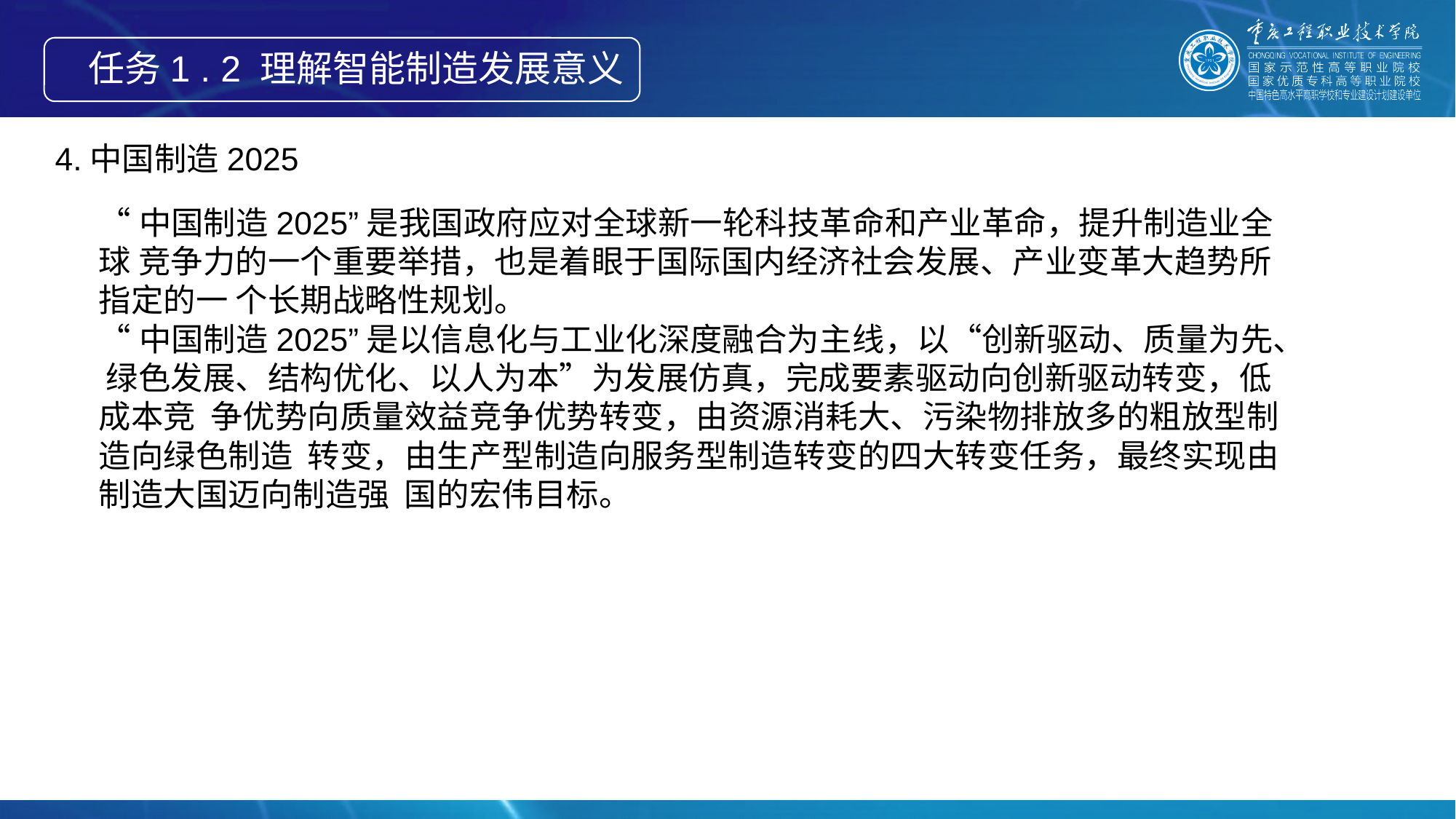

任务1 . 2 理解智能制造发展意义
4.中国制造2025
“中国制造2025”是我国政府应对全球新一轮科技革命和产业革命，提升制造业全球 竞争力的一个重要举措，也是着眼于国际国内经济社会发展、产业变革大趋势所指定的一 个长期战略性规划。
“中国制造2025”是以信息化与工业化深度融合为主线，以“创新驱动、质量为先、 绿色发展、结构优化、以人为本”为发展仿真，完成要素驱动向创新驱动转变，低成本竞  争优势向质量效益竞争优势转变，由资源消耗大、污染物排放多的粗放型制造向绿色制造  转变，由生产型制造向服务型制造转变的四大转变任务，最终实现由制造大国迈向制造强  国的宏伟目标。